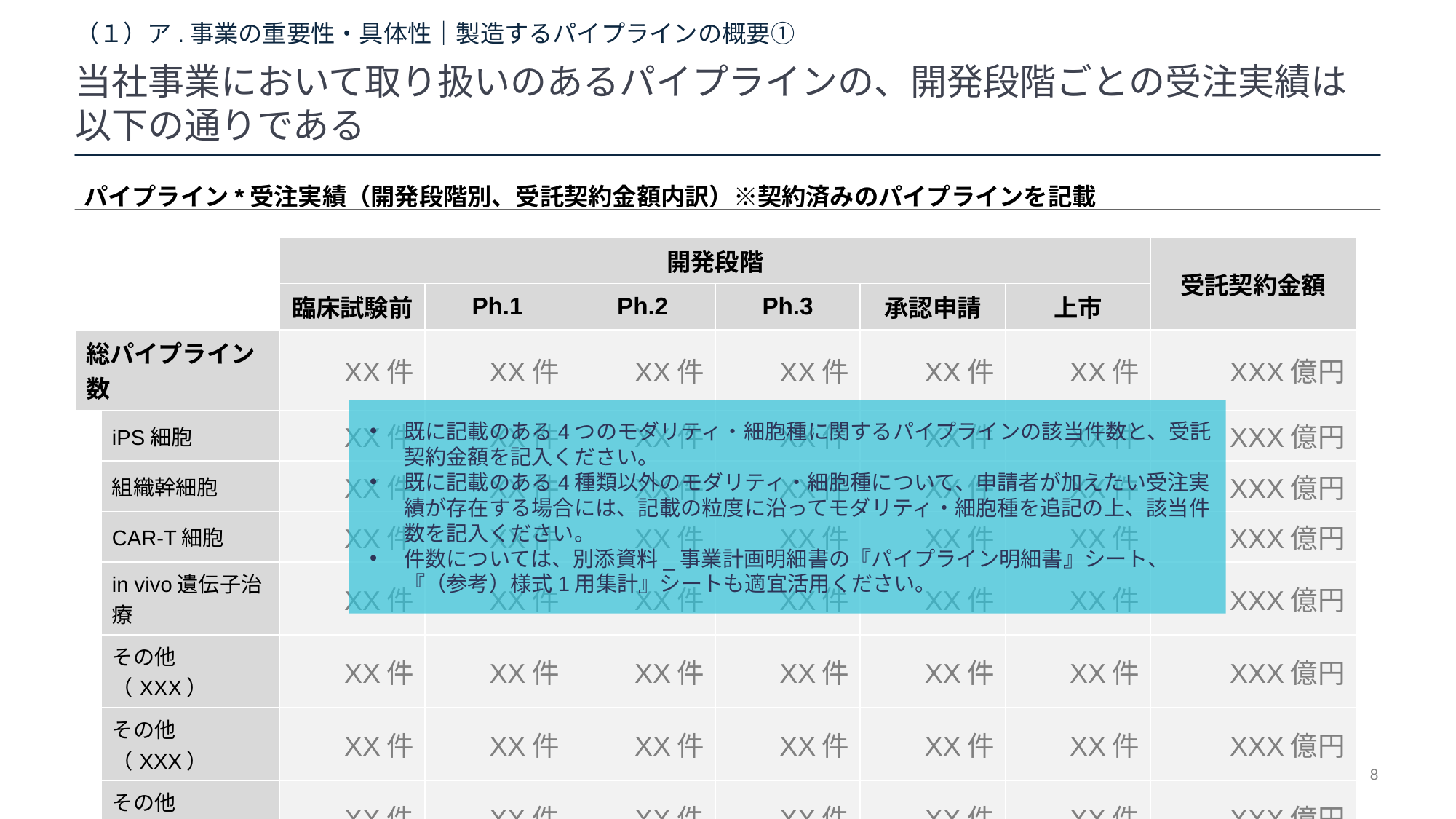

# （１）ア.事業の重要性・具体性｜製造するパイプラインの概要①
当社事業において取り扱いのあるパイプラインの、開発段階ごとの受注実績は以下の通りである
パイプライン*受注実績（開発段階別、受託契約金額内訳）※契約済みのパイプラインを記載
|  |  | 開発段階 |  |  |  |  |  | 受託契約金額 |
| --- | --- | --- | --- | --- | --- | --- | --- | --- |
|  |  | 臨床試験前 | Ph.1 | Ph.2 | Ph.3 | 承認申請 | 上市 |  |
| 総パイプライン数 |  | XX件 | XX件 | XX件 | XX件 | XX件 | XX件 | XXX億円 |
|  | iPS細胞 | XX件 | XX件 | XX件 | XX件 | XX件 | XX件 | XXX億円 |
|  | 組織幹細胞 | XX件 | XX件 | XX件 | XX件 | XX件 | XX件 | XXX億円 |
|  | CAR-T細胞 | XX件 | XX件 | XX件 | XX件 | XX件 | XX件 | XXX億円 |
|  | in vivo遺伝子治療 | XX件 | XX件 | XX件 | XX件 | XX件 | XX件 | XXX億円 |
|  | その他（XXX） | XX件 | XX件 | XX件 | XX件 | XX件 | XX件 | XXX億円 |
|  | その他（XXX） | XX件 | XX件 | XX件 | XX件 | XX件 | XX件 | XXX億円 |
|  | その他（XXX） | XX件 | XX件 | XX件 | XX件 | XX件 | XX件 | XXX億円 |
|  | その他（XXX） | XX件 | XX件 | XX件 | XX件 | XX件 | XX件 | XXX億円 |
既に記載のある4つのモダリティ・細胞種に関するパイプラインの該当件数と、受託契約金額を記入ください。
既に記載のある4種類以外のモダリティ・細胞種について、申請者が加えたい受注実績が存在する場合には、記載の粒度に沿ってモダリティ・細胞種を追記の上、該当件数を記入ください。
件数については、別添資料_事業計画明細書の『パイプライン明細書』シート、『（参考）様式1用集計』シートも適宜活用ください。